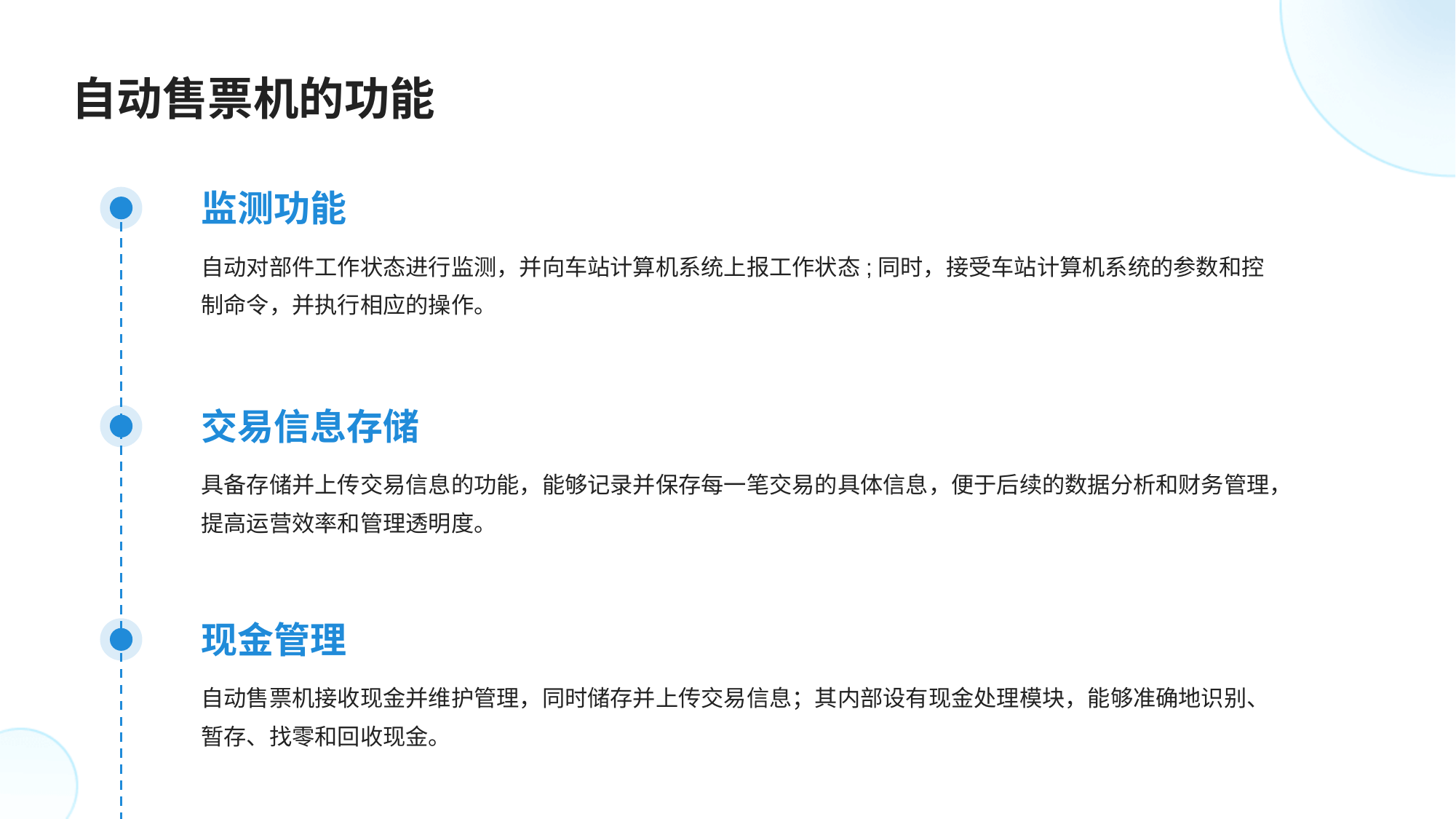

自动售票机的功能
监测功能

自动对部件工作状态进行监测，并向车站计算机系统上报工作状态;同时，接受车站计算机系统的参数和控制命令，并执行相应的操作。
交易信息存储

具备存储并上传交易信息的功能，能够记录并保存每一笔交易的具体信息，便于后续的数据分析和财务管理，提高运营效率和管理透明度。
现金管理

自动售票机接收现金并维护管理，同时储存并上传交易信息；其内部设有现金处理模块，能够准确地识别、暂存、找零和回收现金。